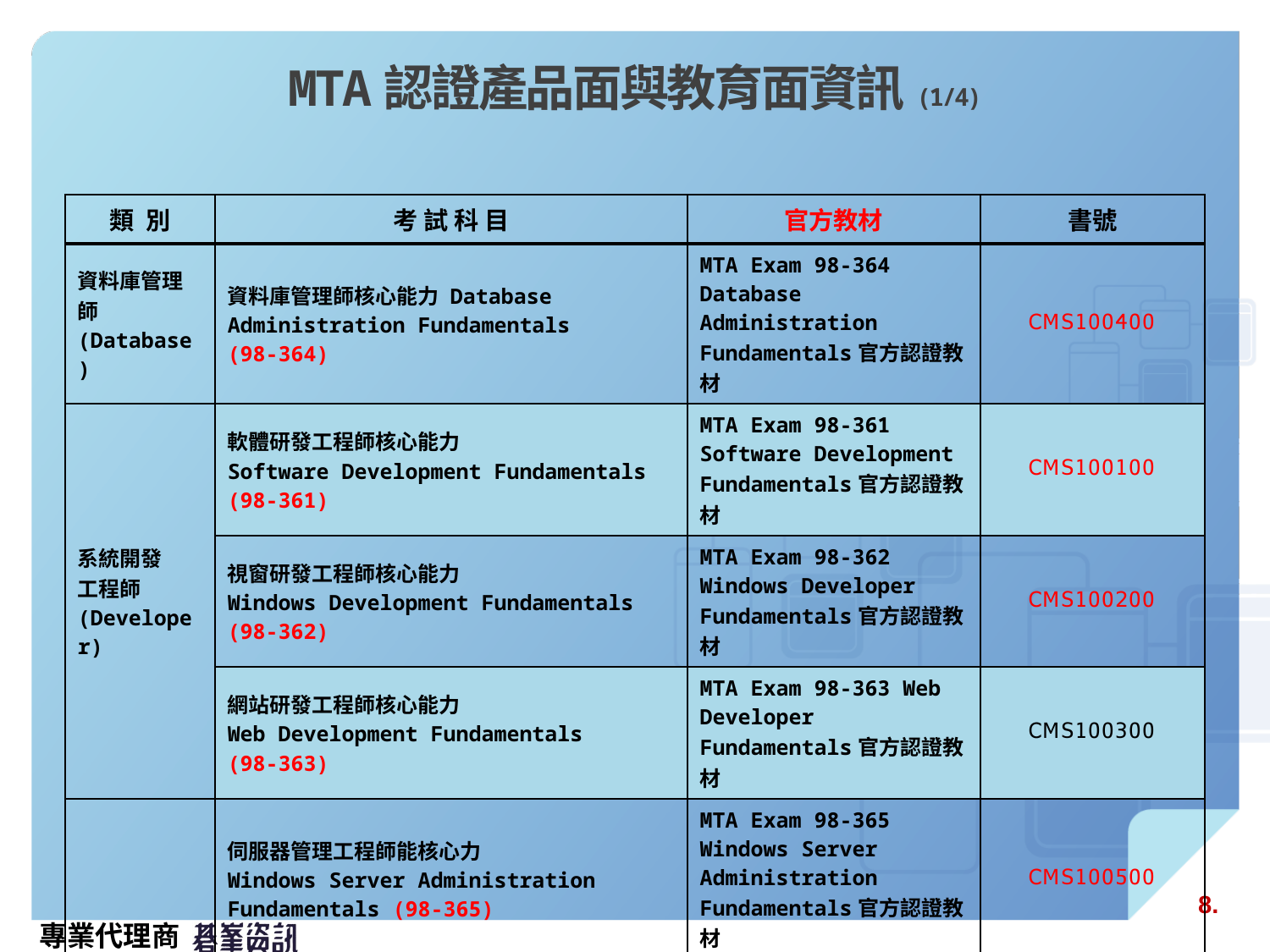

# MTA認證產品面與教育面資訊(1/4)
| 類 別 | 考 試 科 目 | 官方教材 | 書號 |
| --- | --- | --- | --- |
| 資料庫管理師(Database) | 資料庫管理師核心能力 Database Administration Fundamentals (98-364) | MTA Exam 98-364 Database Administration Fundamentals官方認證教材 | CMS100400 |
| 系統開發 工程師 (Developer) | 軟體研發工程師核心能力 Software Development Fundamentals (98-361) | MTA Exam 98-361 Software Development Fundamentals官方認證教材 | CMS100100 |
|  | 視窗研發工程師核心能力 Windows Development Fundamentals (98-362) | MTA Exam 98-362 Windows Developer Fundamentals官方認證教材 | CMS100200 |
|  | 網站研發工程師核心能力 Web Development Fundamentals (98-363) | MTA Exam 98-363 Web Developer Fundamentals官方認證教材 | CMS100300 |
| 資訊技術 專業工程師 (IT Pro) | 伺服器管理工程師能核心力 Windows Server Administration Fundamentals (98-365) | MTA Exam 98-365 Windows Server Administration Fundamentals官方認證教材 | CMS100500 |
|  | 網路管理與應用工程師核心能力 Networking Fundamentals (98-366) | MTA Exam 98-366 Networking Fundamentals官方認證教材 | CMS100600 |
|  | 網路安全管理師核心能力 Security Fundamentals (98-367) | MTA Exam 98-367 Security Fundamentals官方認證教材 | CMS100700 |
8.